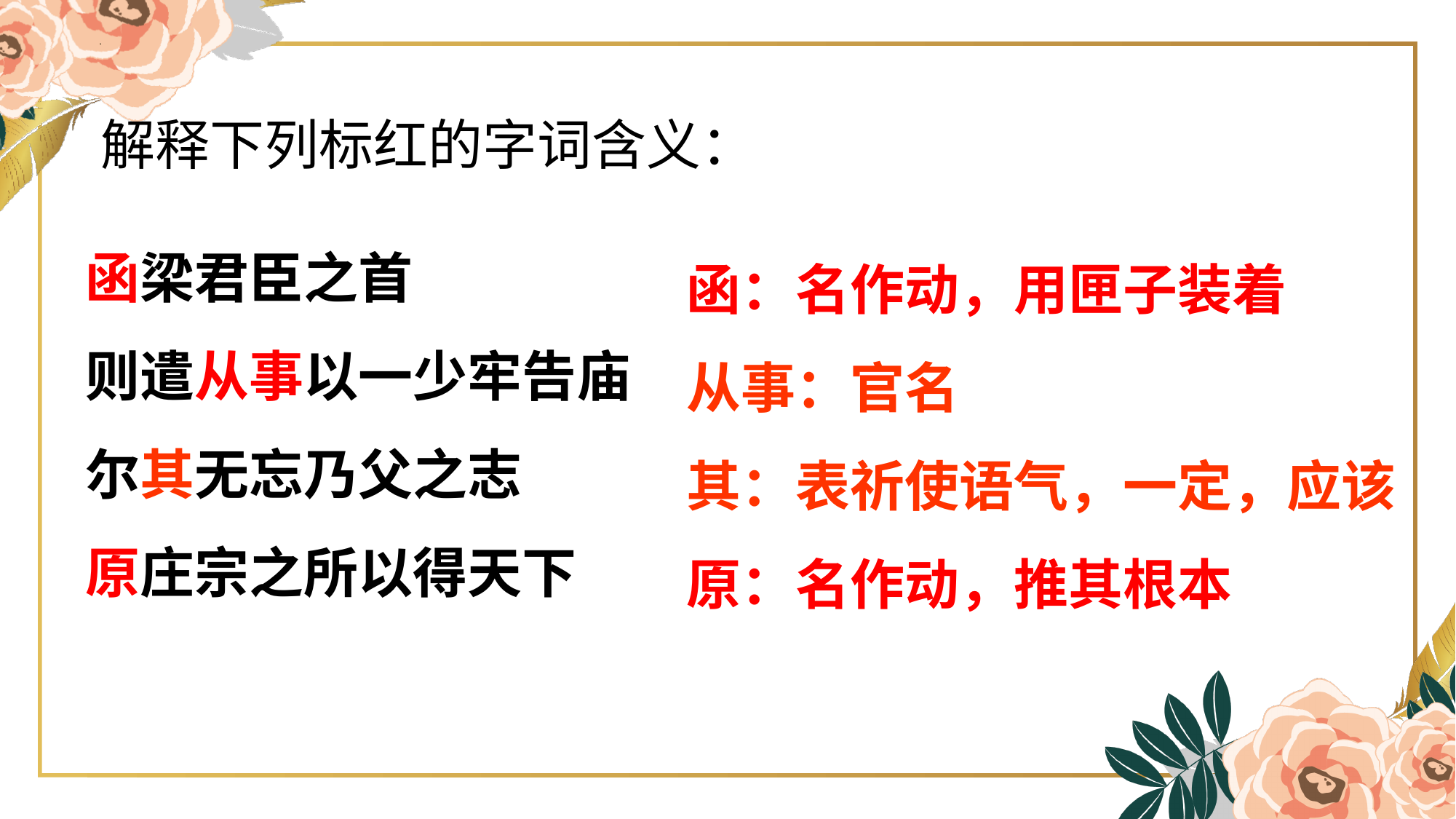

解释下列标红的字词含义：
函梁君臣之首
则遣从事以一少牢告庙
尔其无忘乃父之志
原庄宗之所以得天下
函：名作动，用匣子装着
从事：官名
其：表祈使语气，一定，应该
原：名作动，推其根本